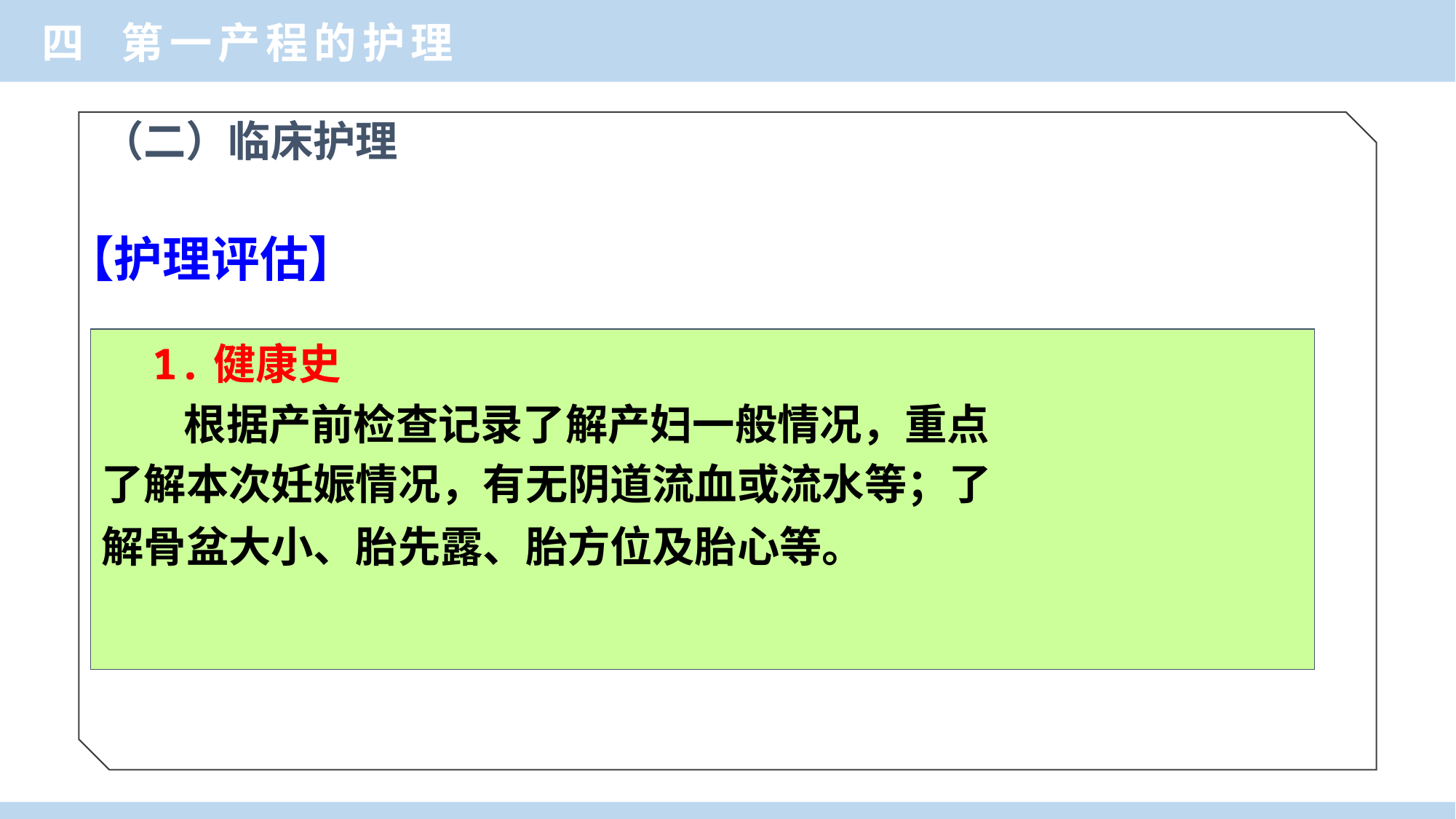

四  第一产程的护理
（二）临床护理
【护理评估】
  1.健康史
         根据产前检查记录了解产妇一般情况，重点
了解本次妊娠情况，有无阴道流血或流水等；了
解骨盆大小、胎先露、胎方位及胎心等。